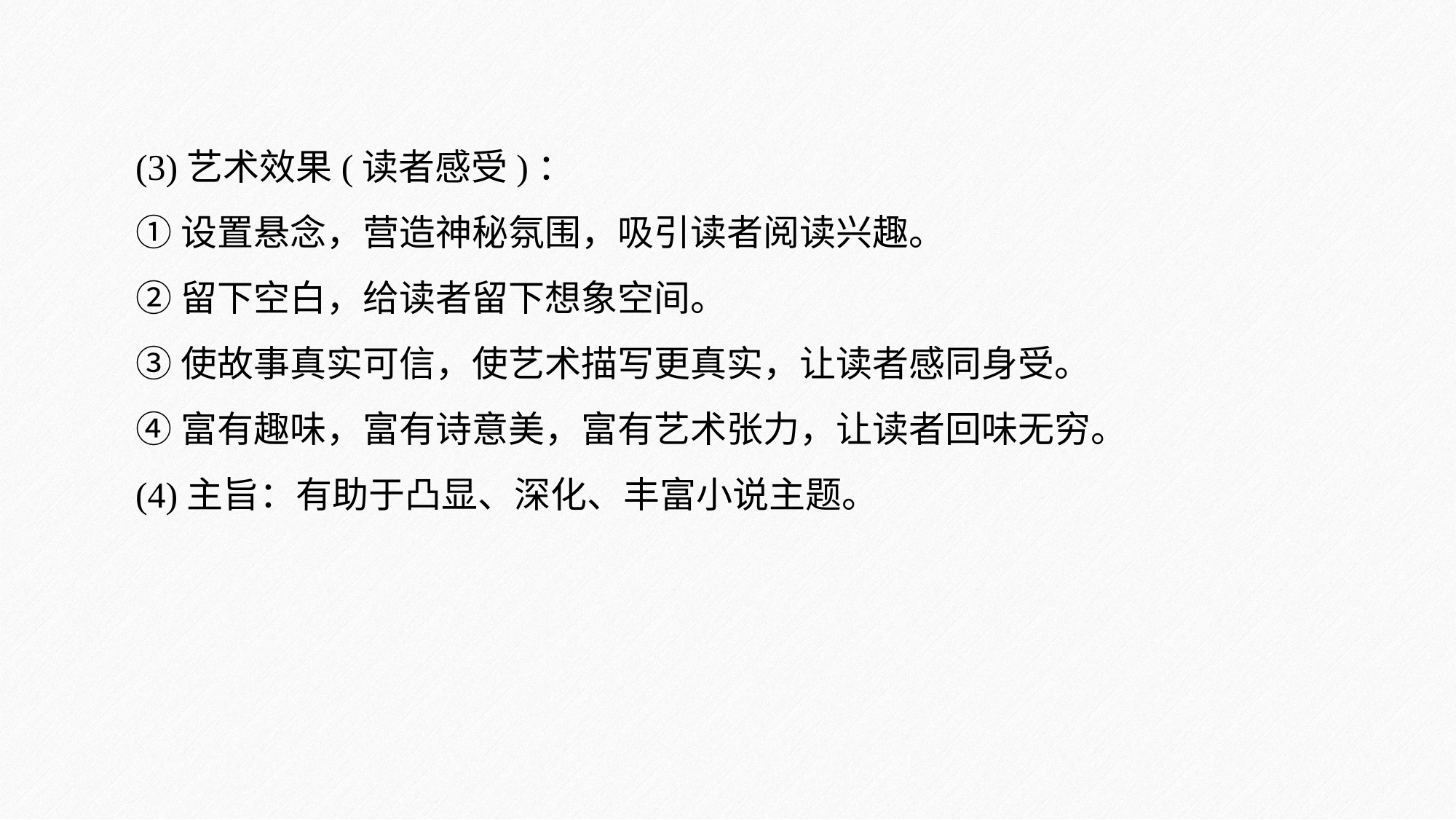

(3)艺术效果(读者感受)：
①设置悬念，营造神秘氛围，吸引读者阅读兴趣。
②留下空白，给读者留下想象空间。
③使故事真实可信，使艺术描写更真实，让读者感同身受。
④富有趣味，富有诗意美，富有艺术张力，让读者回味无穷。
(4)主旨：有助于凸显、深化、丰富小说主题。